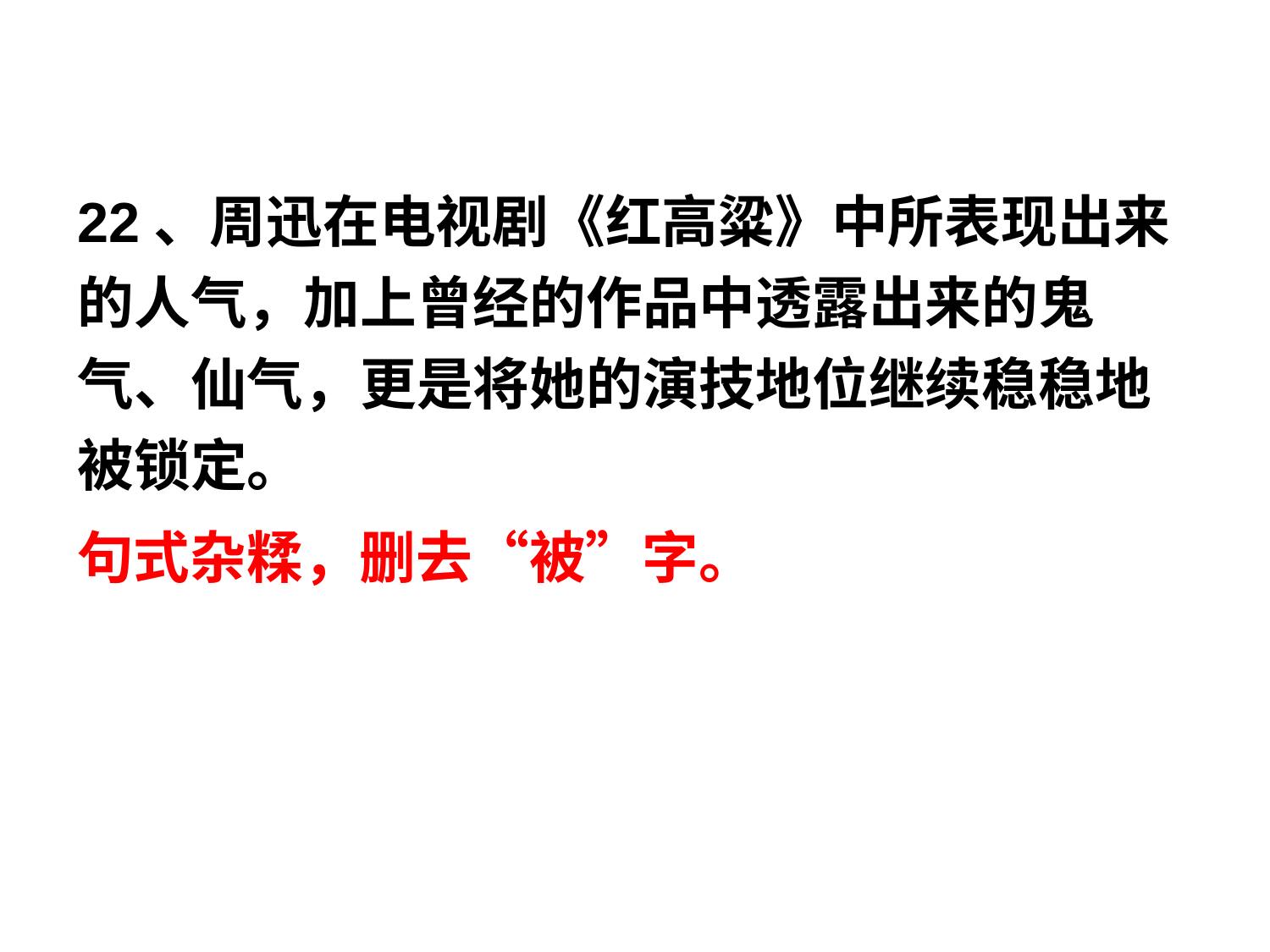

22、周迅在电视剧《红高粱》中所表现出来的人气，加上曾经的作品中透露出来的鬼 气、仙气，更是将她的演技地位继续稳稳地被锁定。
句式杂糅，删去“被”字。